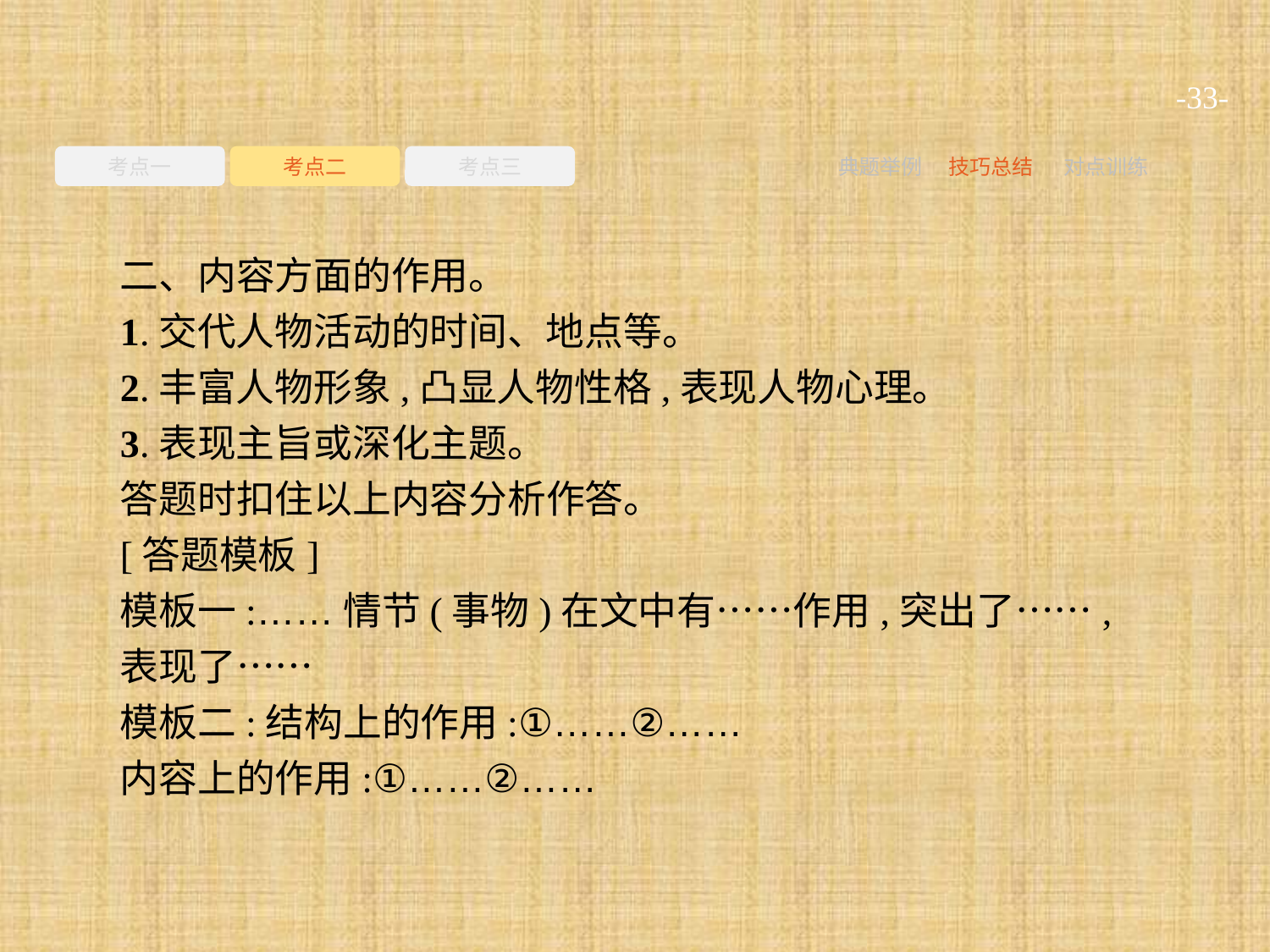

-33-
考点一
考点二
考点三
典题举例
技巧总结
对点训练
二、内容方面的作用。
1.交代人物活动的时间、地点等。
2.丰富人物形象,凸显人物性格,表现人物心理。
3.表现主旨或深化主题。
答题时扣住以上内容分析作答。
[答题模板]
模板一:……情节(事物)在文中有……作用,突出了……,
表现了……
模板二:结构上的作用:①……②……
内容上的作用:①……②……